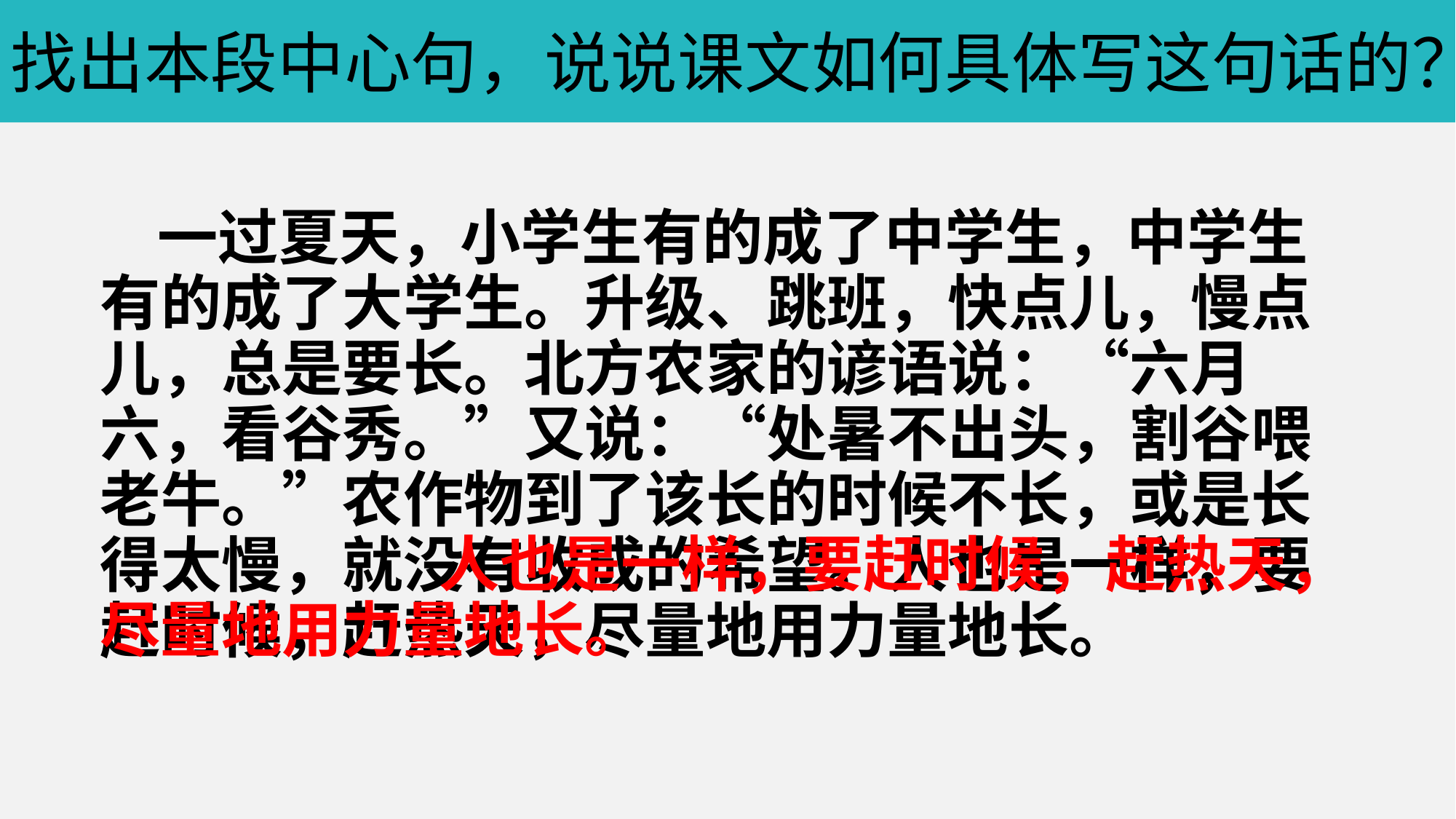

找出本段中心句，说说课文如何具体写这句话的？
#
    一过夏天，小学生有的成了中学生，中学生有的成了大学生。升级、跳班，快点儿，慢点儿，总是要长。北方农家的谚语说：“六月六，看谷秀。”又说：“处暑不出头，割谷喂老牛。”农作物到了该长的时候不长，或是长得太慢，就没有收成的希望。人也是一样，要赶时候，赶热天，尽量地用力量地长。

                                                人也是一样，要赶时候，赶热天，尽量地用力量地长。